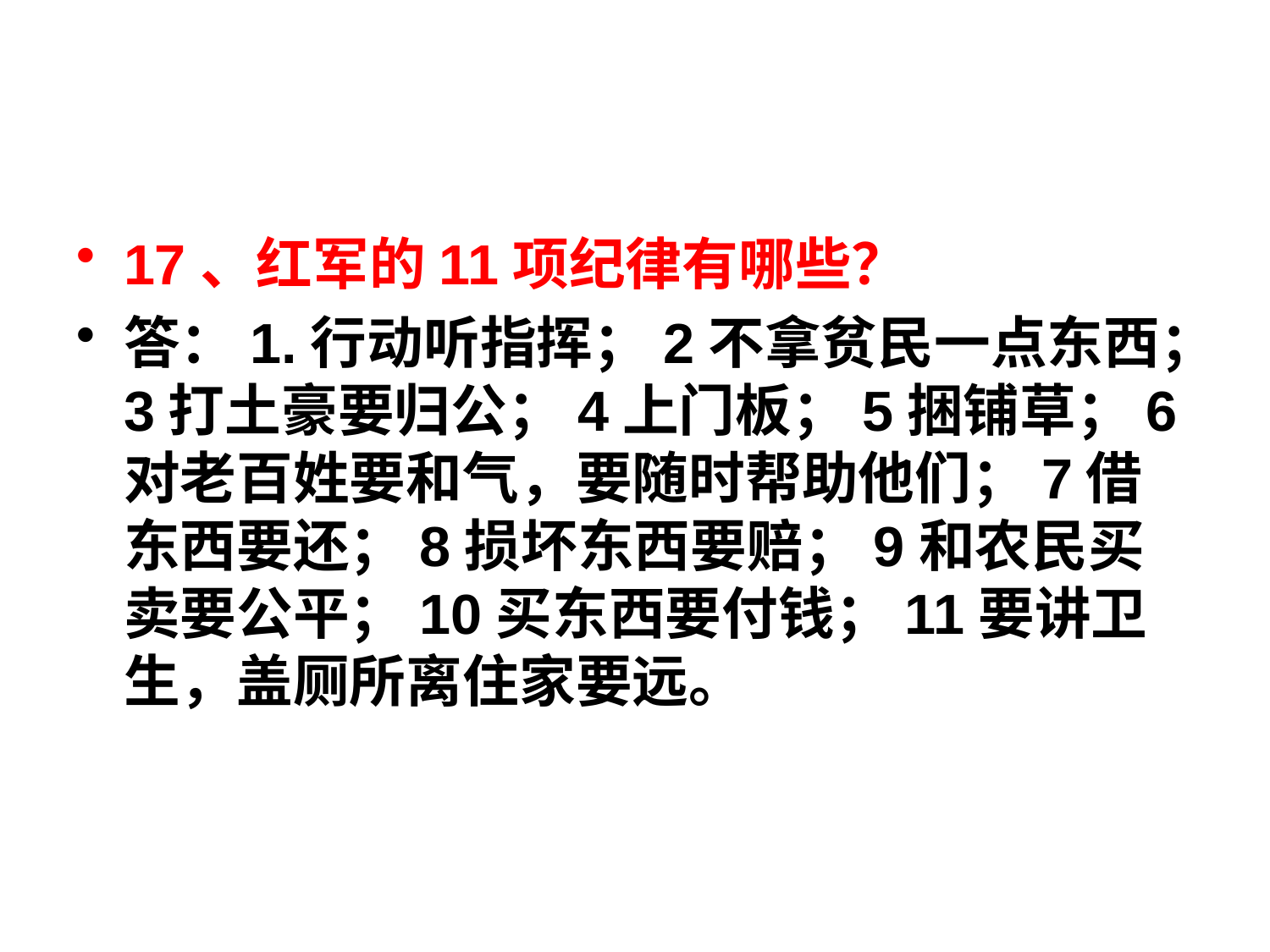

#
17、红军的11项纪律有哪些？
答：1.行动听指挥；2不拿贫民一点东西；3打土豪要归公；4上门板；5捆铺草；6对老百姓要和气，要随时帮助他们；7借东西要还；8损坏东西要赔；9和农民买卖要公平；10买东西要付钱；11要讲卫生，盖厕所离住家要远。